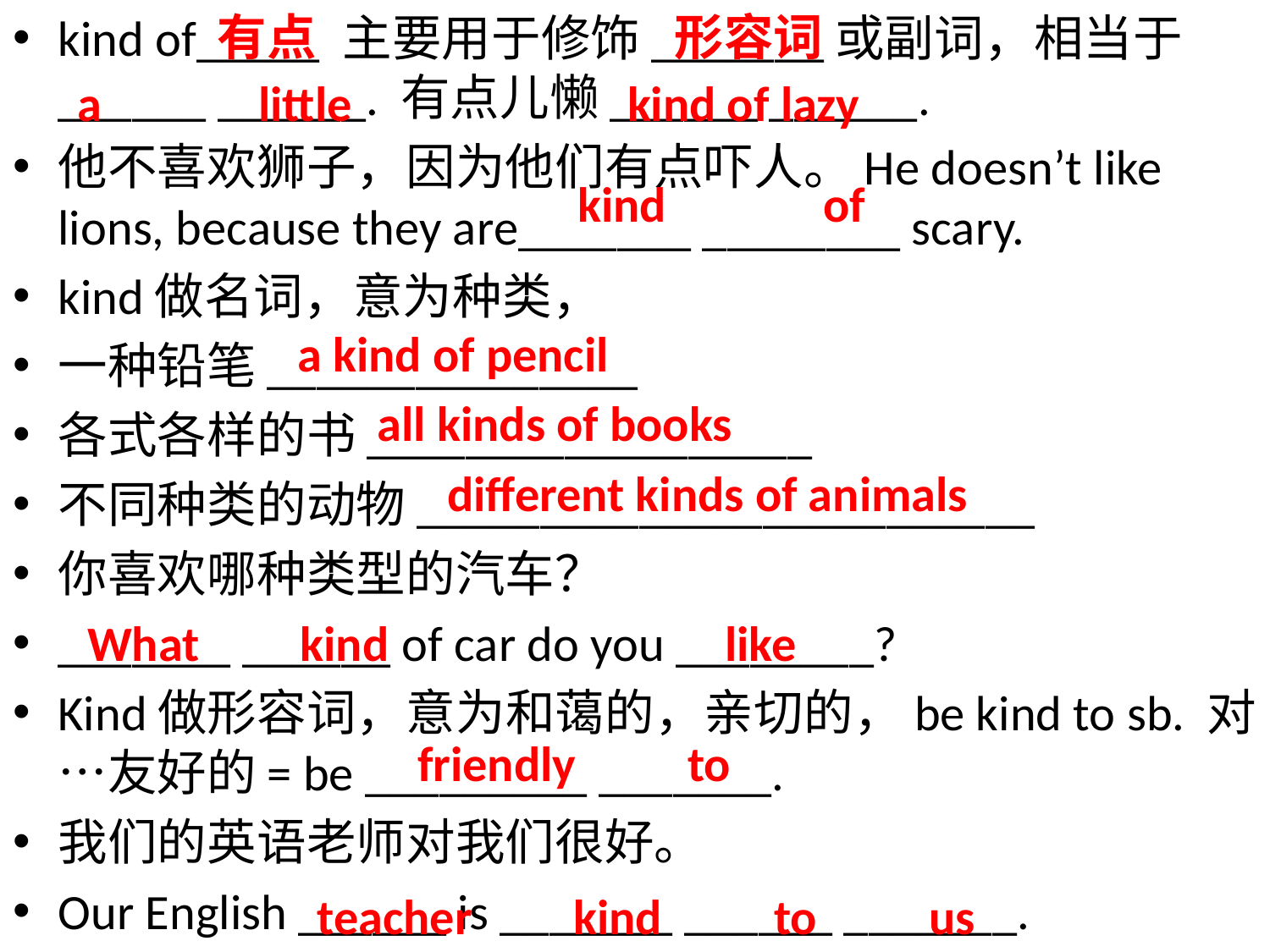

kind of_____ 主要用于修饰_______或副词，相当于______ ______. 有点儿懒______ ______.
他不喜欢狮子，因为他们有点吓人。He doesn’t like lions, because they are_______ ________ scary.
kind做名词，意为种类，
一种铅笔_______________
各式各样的书__________________
不同种类的动物_________________________
你喜欢哪种类型的汽车？
_______ ______ of car do you ________?
Kind做形容词，意为和蔼的，亲切的，be kind to sb. 对…友好的= be _________ _______.
我们的英语老师对我们很好。
Our English ______ is _______ ______ _______.

有点                                形容词
#
a              little
kind of lazy
kind              of
a kind of pencil
all kinds of books
different kinds of animals
What         kind                              like
friendly          to
teacher         kind          to          us